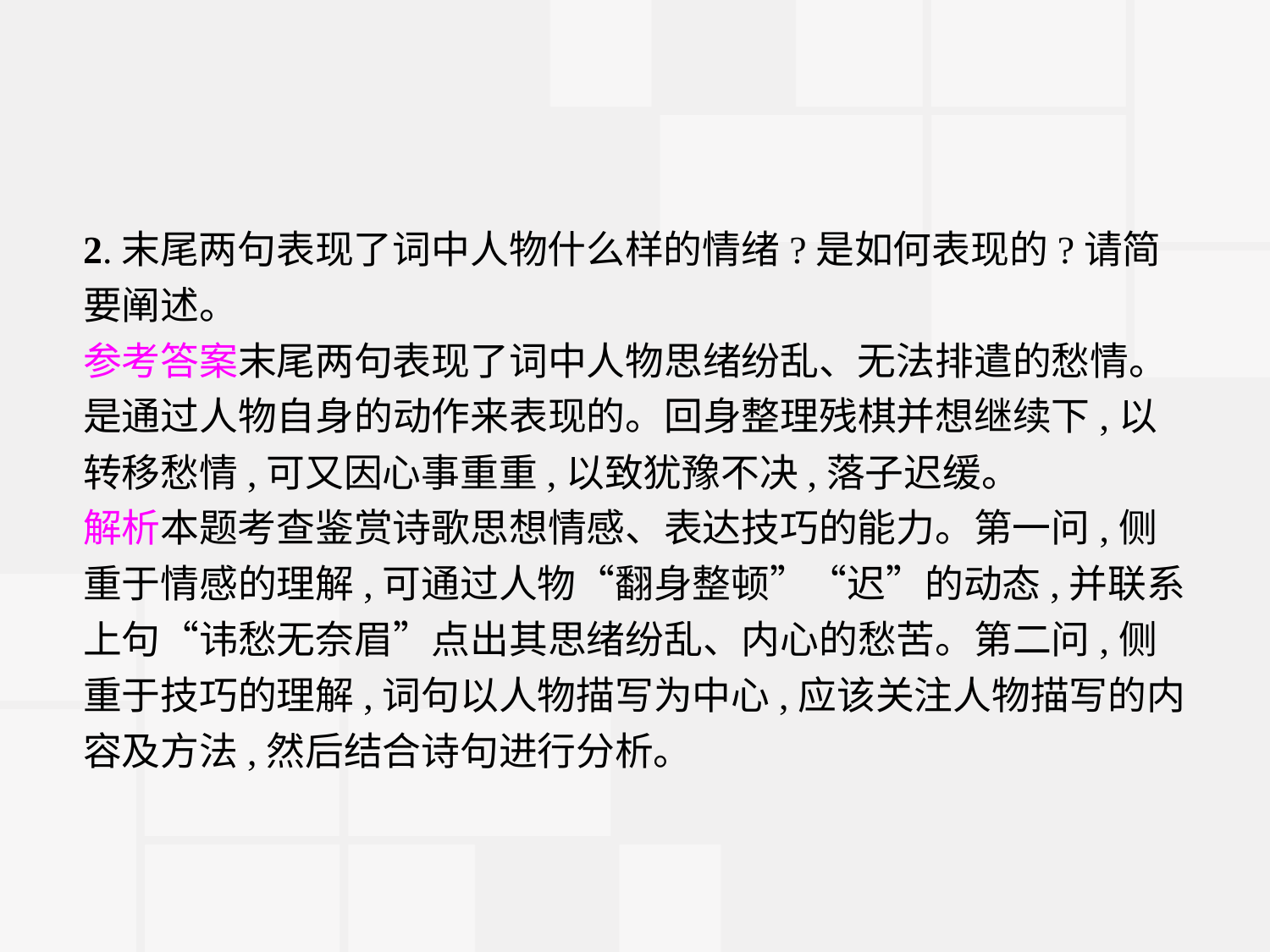

2.末尾两句表现了词中人物什么样的情绪?是如何表现的?请简要阐述。
参考答案末尾两句表现了词中人物思绪纷乱、无法排遣的愁情。是通过人物自身的动作来表现的。回身整理残棋并想继续下,以转移愁情,可又因心事重重,以致犹豫不决,落子迟缓。
解析本题考查鉴赏诗歌思想情感、表达技巧的能力。第一问,侧重于情感的理解,可通过人物“翻身整顿”“迟”的动态,并联系上句“讳愁无奈眉”点出其思绪纷乱、内心的愁苦。第二问,侧重于技巧的理解,词句以人物描写为中心,应该关注人物描写的内容及方法,然后结合诗句进行分析。